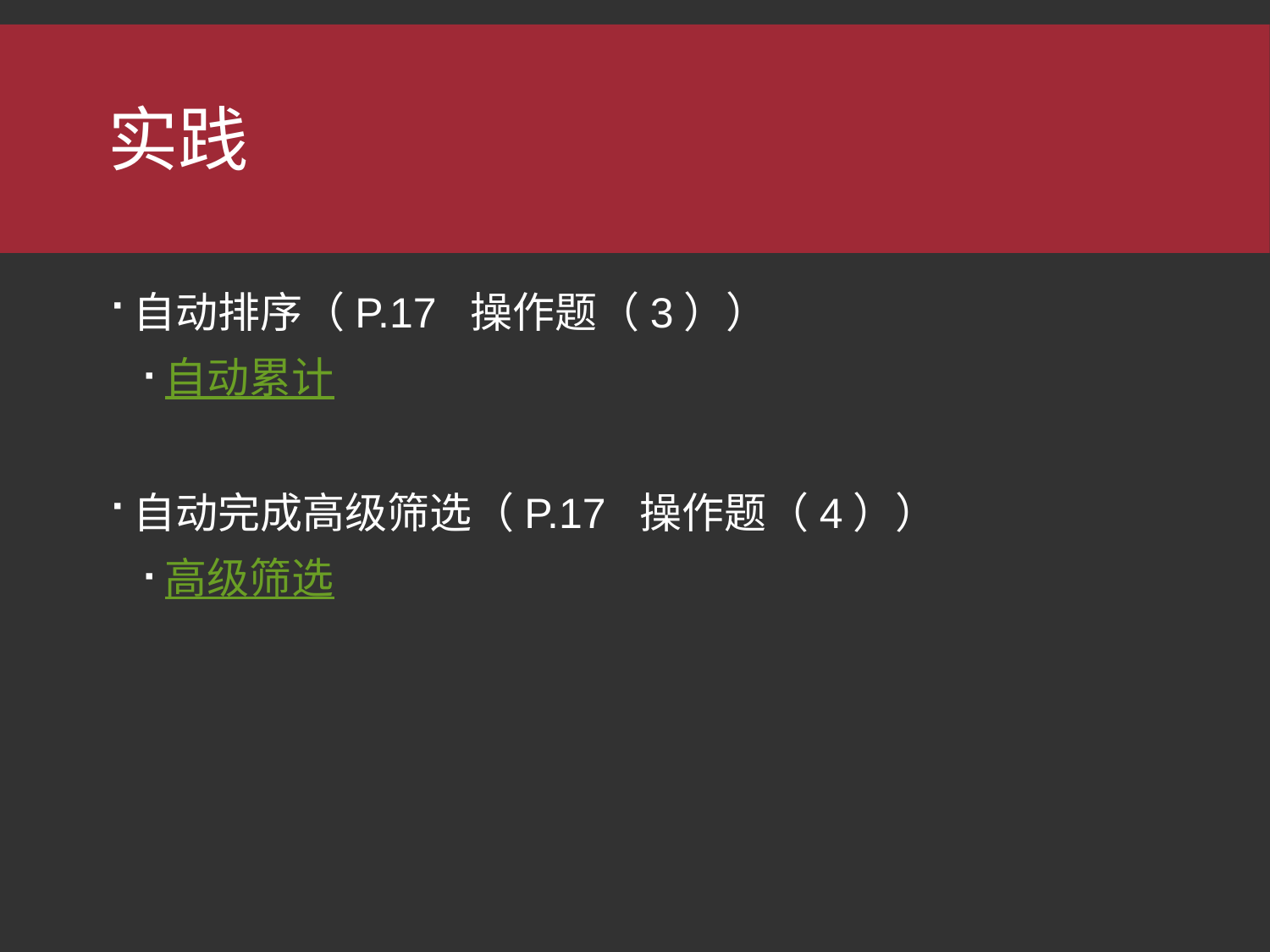

# 实践
自动排序（P.17  操作题（3））
自动累计
自动完成高级筛选（P.17  操作题（4））
高级筛选